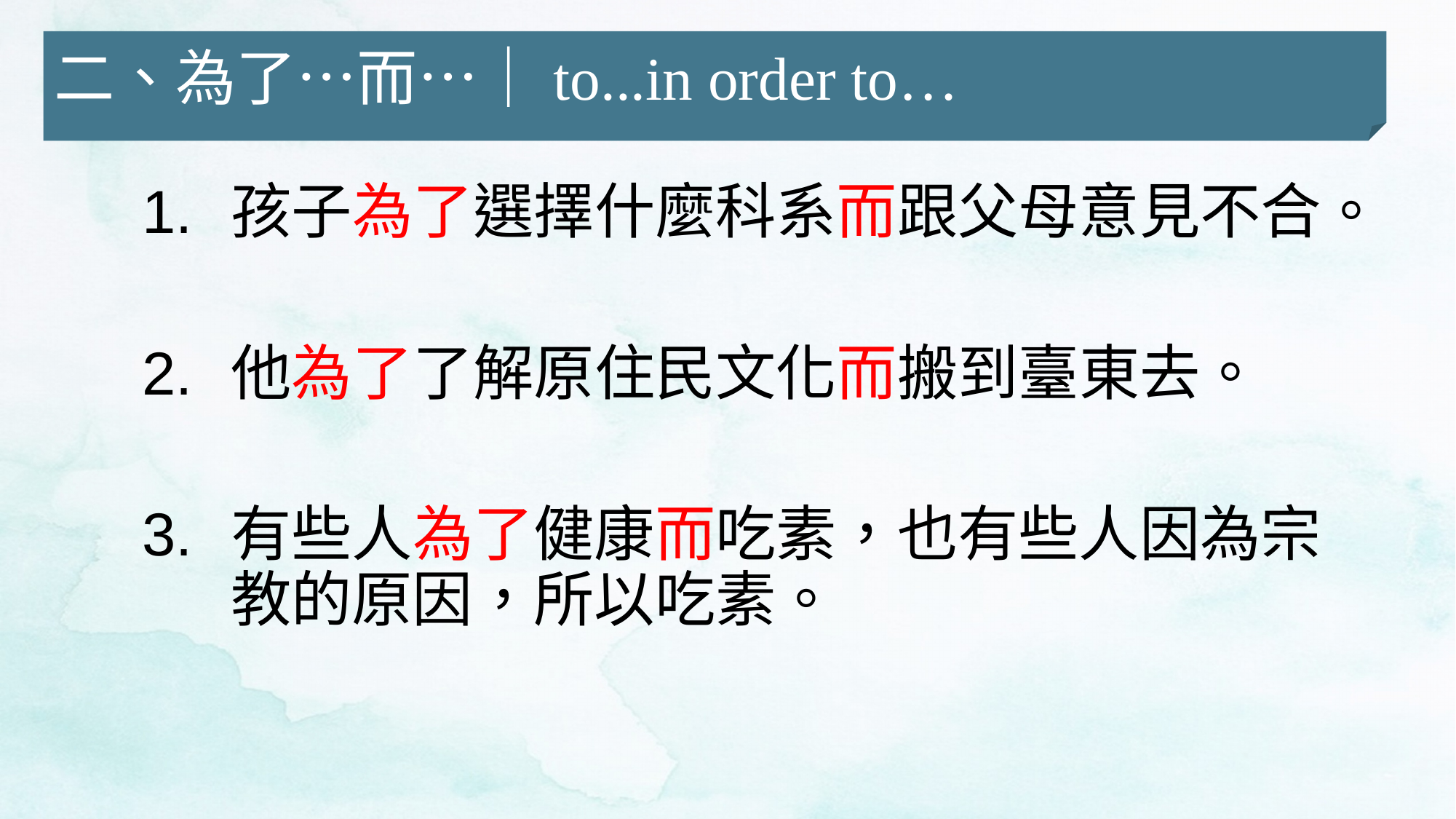

二、為了…而…｜to...in order to…
孩子為了選擇什麼科系而跟父母意見不合。

他為了了解原住民文化而搬到臺東去。

有些人為了健康而吃素，也有些人因為宗教的原因，所以吃素。